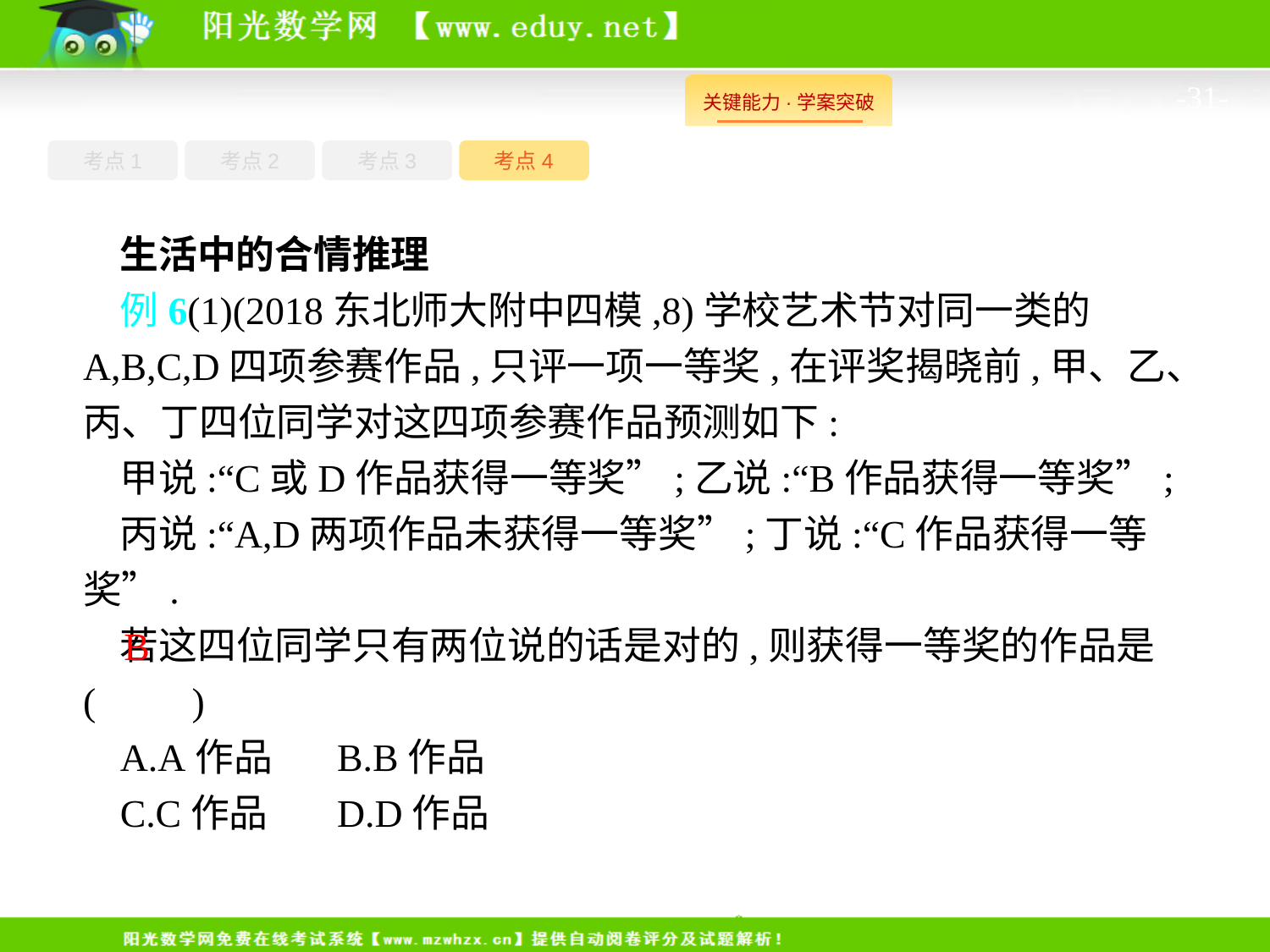

-31-
考点1
考点3
考点4
考点2
生活中的合情推理
例6(1)(2018东北师大附中四模,8)学校艺术节对同一类的A,B,C,D四项参赛作品,只评一项一等奖,在评奖揭晓前,甲、乙、丙、丁四位同学对这四项参赛作品预测如下:
甲说:“C或D作品获得一等奖”;乙说:“B作品获得一等奖”;
丙说:“A,D两项作品未获得一等奖”;丁说:“C作品获得一等奖”.
若这四位同学只有两位说的话是对的,则获得一等奖的作品是(　　)
A.A作品	B.B作品
C.C作品	D.D作品
B